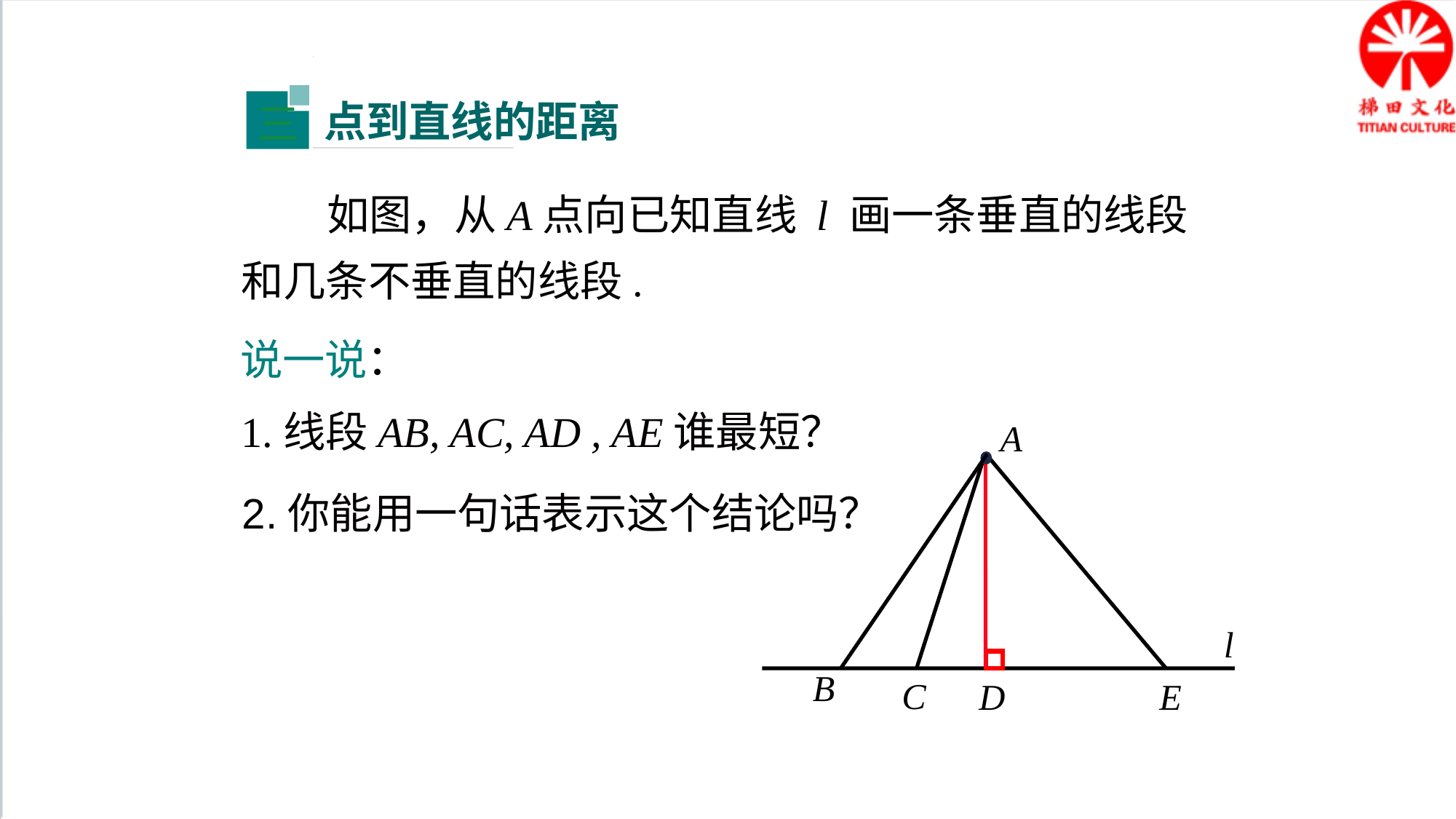

点到直线的距离
三

        如图，从A点向已知直线 l 画一条垂直的线段和几条不垂直的线段.
说一说：
1.线段AB, AC, AD , AE谁最短？
   2.你能用一句话表示这个结论吗？
 A

C

D

E

B
l